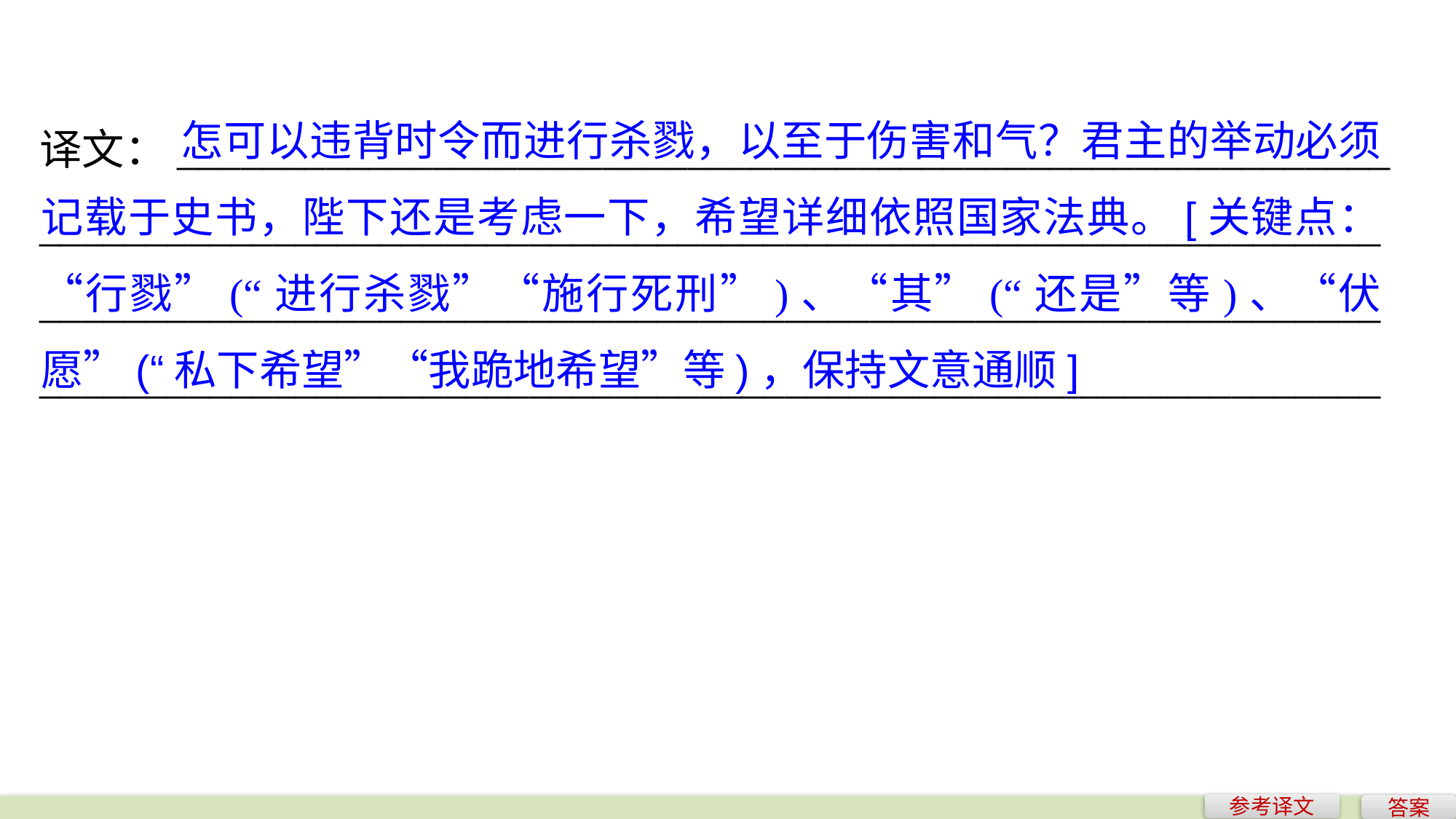

怎可以违背时令而进行杀戮，以至于伤害和气？君主的举动必须记载于史书，陛下还是考虑一下，希望详细依照国家法典。[关键点：“行戮”(“进行杀戮”“施行死刑”)、“其”(“还是”等)、“伏愿”(“私下希望”“我跪地希望”等)，保持文意通顺]
译文：_________________________________________________________
_______________________________________________________________
_______________________________________________________________
_______________________________________________________________
参考译文
答案